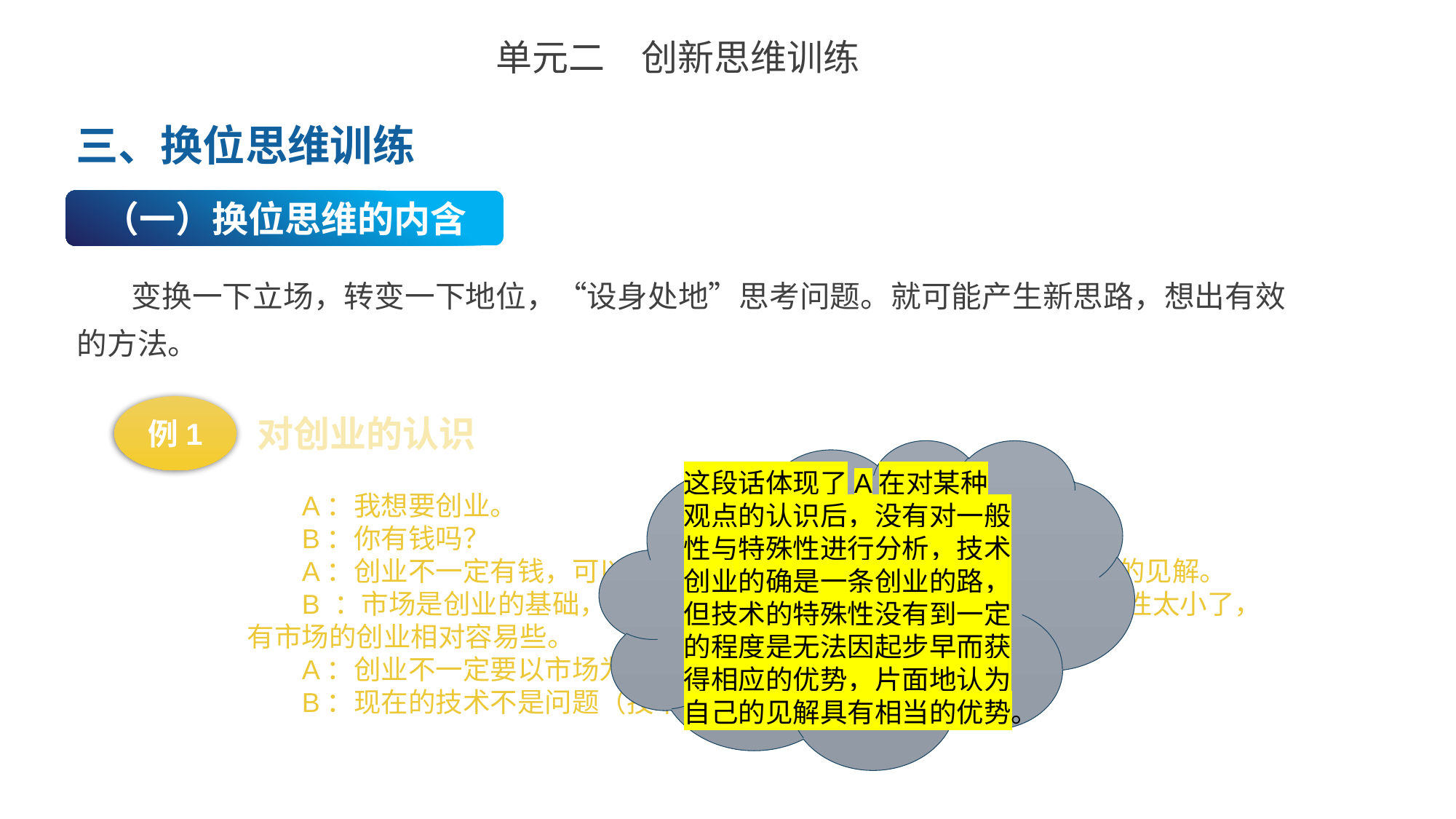

单元二　创新思维训练
三、换位思维训练
（一）换位思维的内含
变换一下立场，转变一下地位，“设身处地”思考问题。就可能产生新思路，想出有效的方法。
例1
对创业的认识
A：我想要创业。
B：你有钱吗？
A：创业不一定有钱，可以用知识去创业，自己在某些方面具有独到的见解。
B ：市场是创业的基础，虽然有独到见解是一种创业的途径，但可能性太小了，有市场的创业相对容易些。
A：创业不一定要以市场为基础（可以技术创业）。
B：现在的技术不是问题（技术创新没有多大优势）。
这段话体现了A在对某种观点的认识后，没有对一般性与特殊性进行分析，技术创业的确是一条创业的路，但技术的特殊性没有到一定的程度是无法因起步早而获得相应的优势，片面地认为自己的见解具有相当的优势。